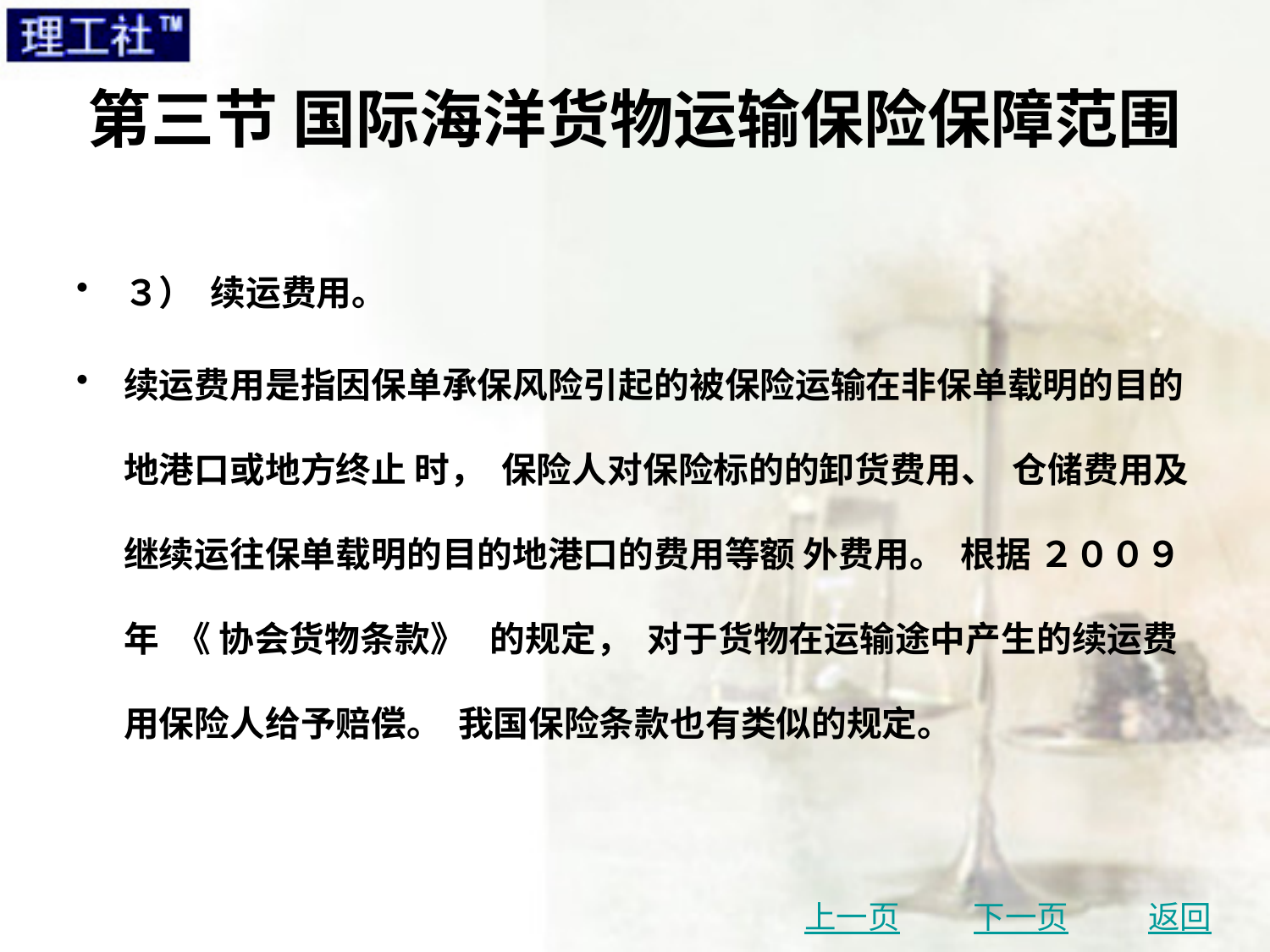

# 第三节 国际海洋货物运输保险保障范围
３）  续运费用。
续运费用是指因保单承保风险引起的被保险运输在非保单载明的目的地港口或地方终止 时，  保险人对保险标的的卸货费用、  仓储费用及继续运往保单载明的目的地港口的费用等额 外费用。  根据 ２００９ 年  《 协会货物条款》   的规定，  对于货物在运输途中产生的续运费用保险人给予赔偿。  我国保险条款也有类似的规定。

上一页
下一页
返回